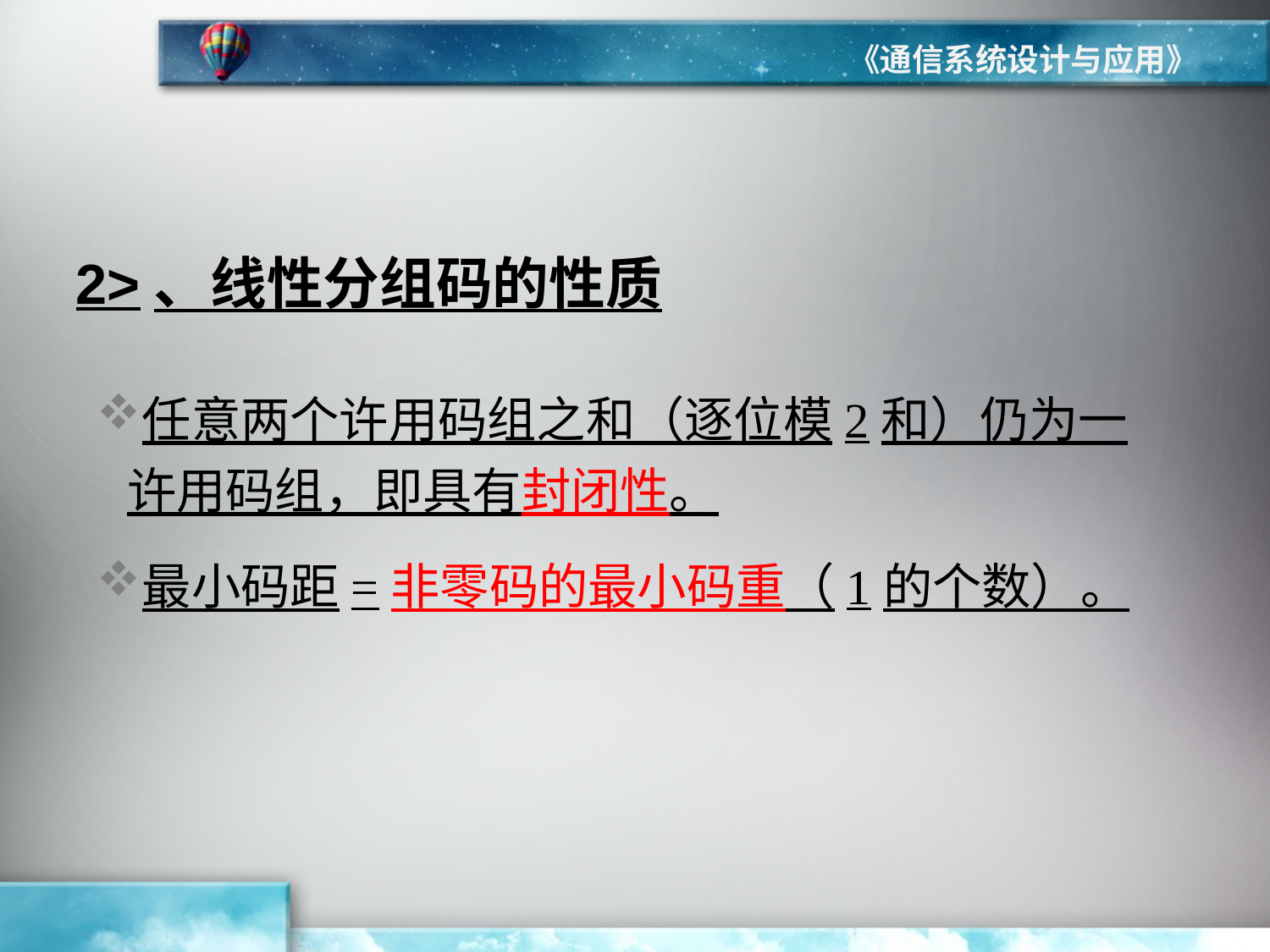

《通信系统设计与应用》
2>、线性分组码的性质
任意两个许用码组之和（逐位模2和）仍为一许用码组，即具有封闭性。
最小码距=非零码的最小码重（1的个数）。